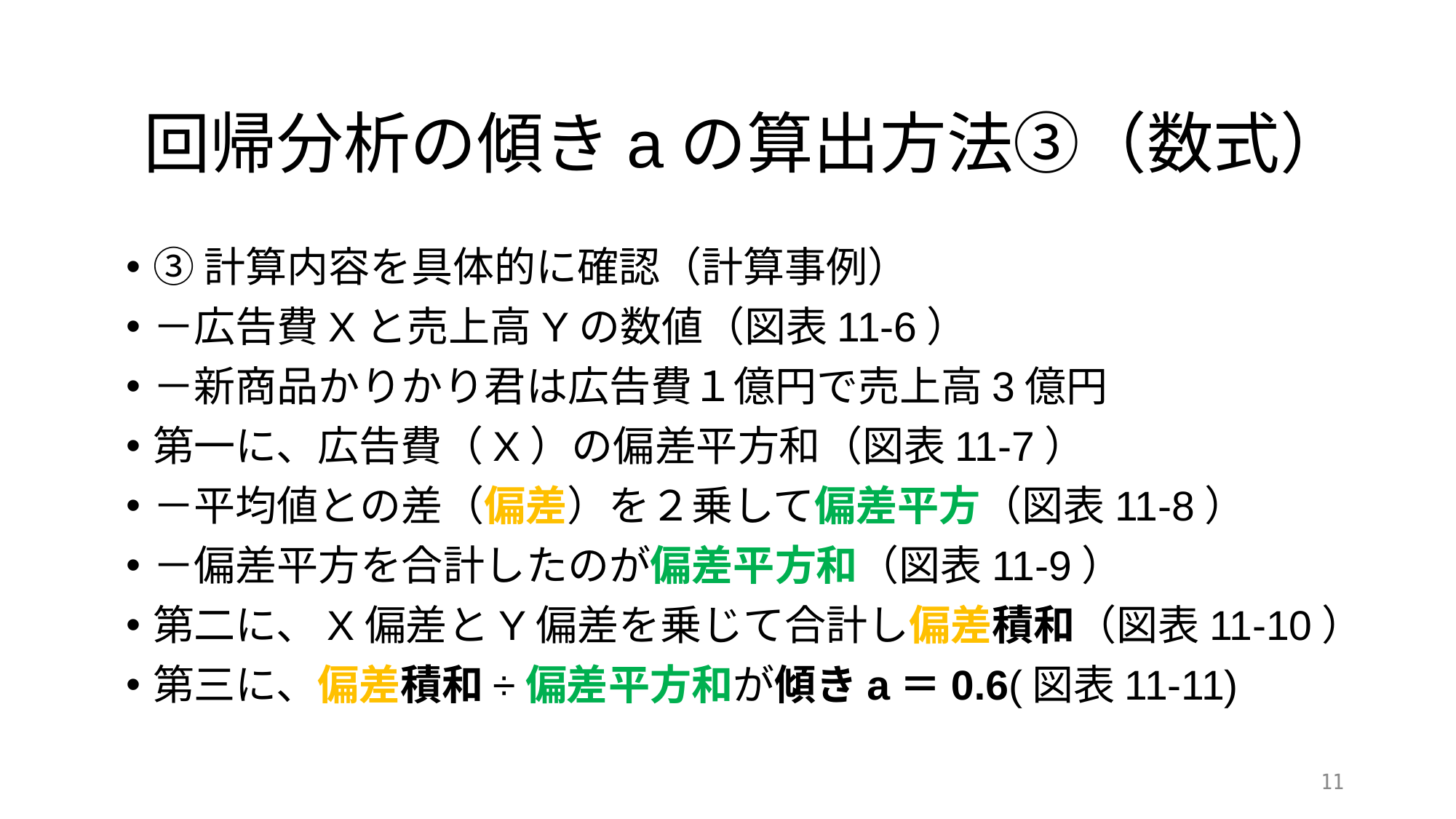

# 回帰分析の傾きaの算出方法③（数式）
③計算内容を具体的に確認（計算事例）
－広告費Xと売上高Yの数値（図表11-6）
－新商品かりかり君は広告費１億円で売上高3億円
第一に、広告費（X）の偏差平方和（図表11-7）
－平均値との差（偏差）を２乗して偏差平方（図表11-8）
－偏差平方を合計したのが偏差平方和（図表11-9）
第二に、X偏差とY偏差を乗じて合計し偏差積和（図表11-10）
第三に、偏差積和÷偏差平方和が傾きa＝0.6(図表11-11)
11